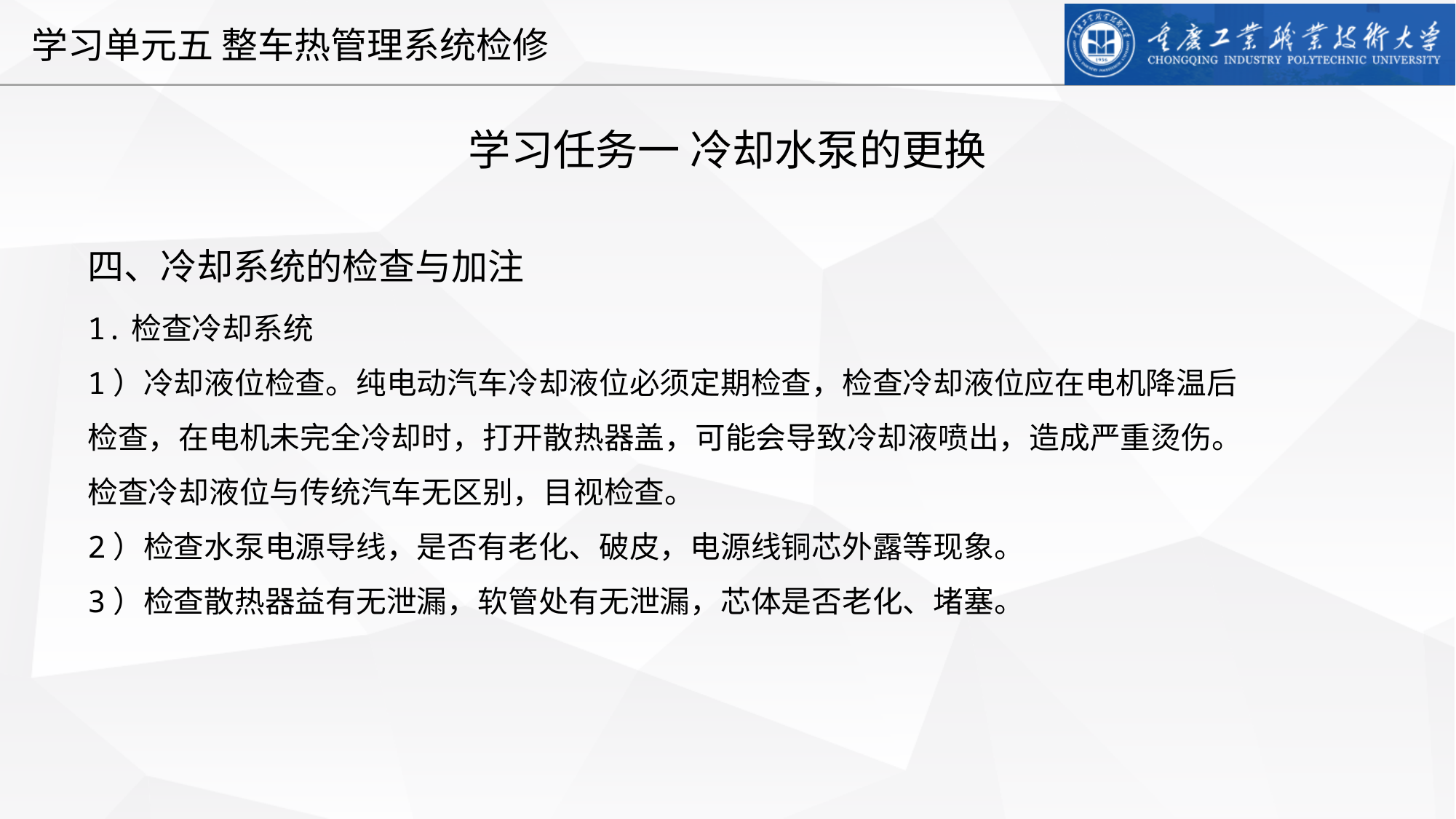

学习任务一 冷却水泵的更换
四、冷却系统的检查与加注
1.检查冷却系统
1）冷却液位检查。纯电动汽车冷却液位必须定期检查，检查冷却液位应在电机降温后检查，在电机未完全冷却时，打开散热器盖，可能会导致冷却液喷出，造成严重烫伤。检查冷却液位与传统汽车无区别，目视检查。
2）检查水泵电源导线，是否有老化、破皮，电源线铜芯外露等现象。
3）检查散热器益有无泄漏，软管处有无泄漏，芯体是否老化、堵塞。